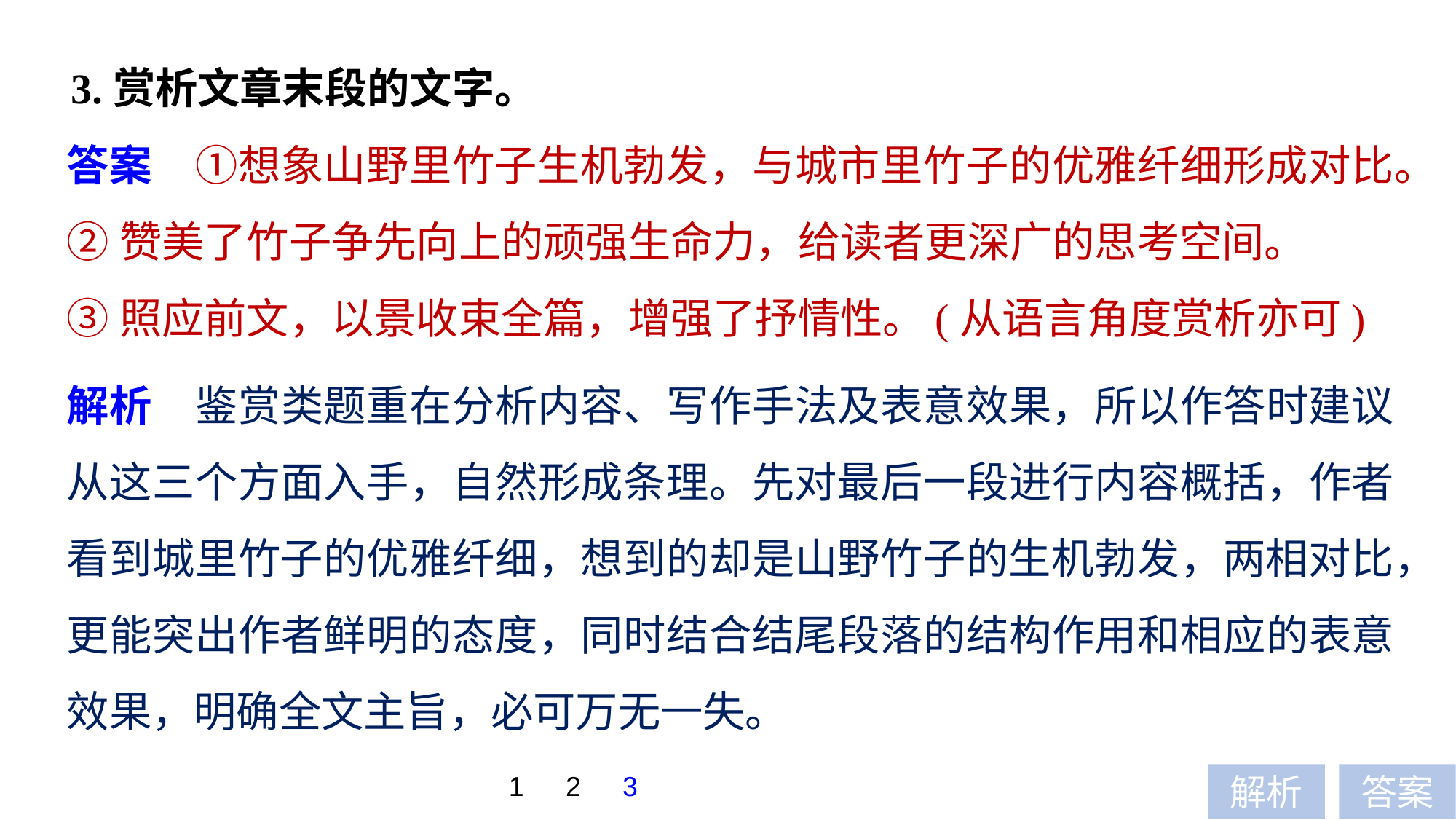

3.赏析文章末段的文字。
答案　①想象山野里竹子生机勃发，与城市里竹子的优雅纤细形成对比。
②赞美了竹子争先向上的顽强生命力，给读者更深广的思考空间。
③照应前文，以景收束全篇，增强了抒情性。(从语言角度赏析亦可)
解析　鉴赏类题重在分析内容、写作手法及表意效果，所以作答时建议从这三个方面入手，自然形成条理。先对最后一段进行内容概括，作者看到城里竹子的优雅纤细，想到的却是山野竹子的生机勃发，两相对比，更能突出作者鲜明的态度，同时结合结尾段落的结构作用和相应的表意效果，明确全文主旨，必可万无一失。
1
2
3
解析
答案